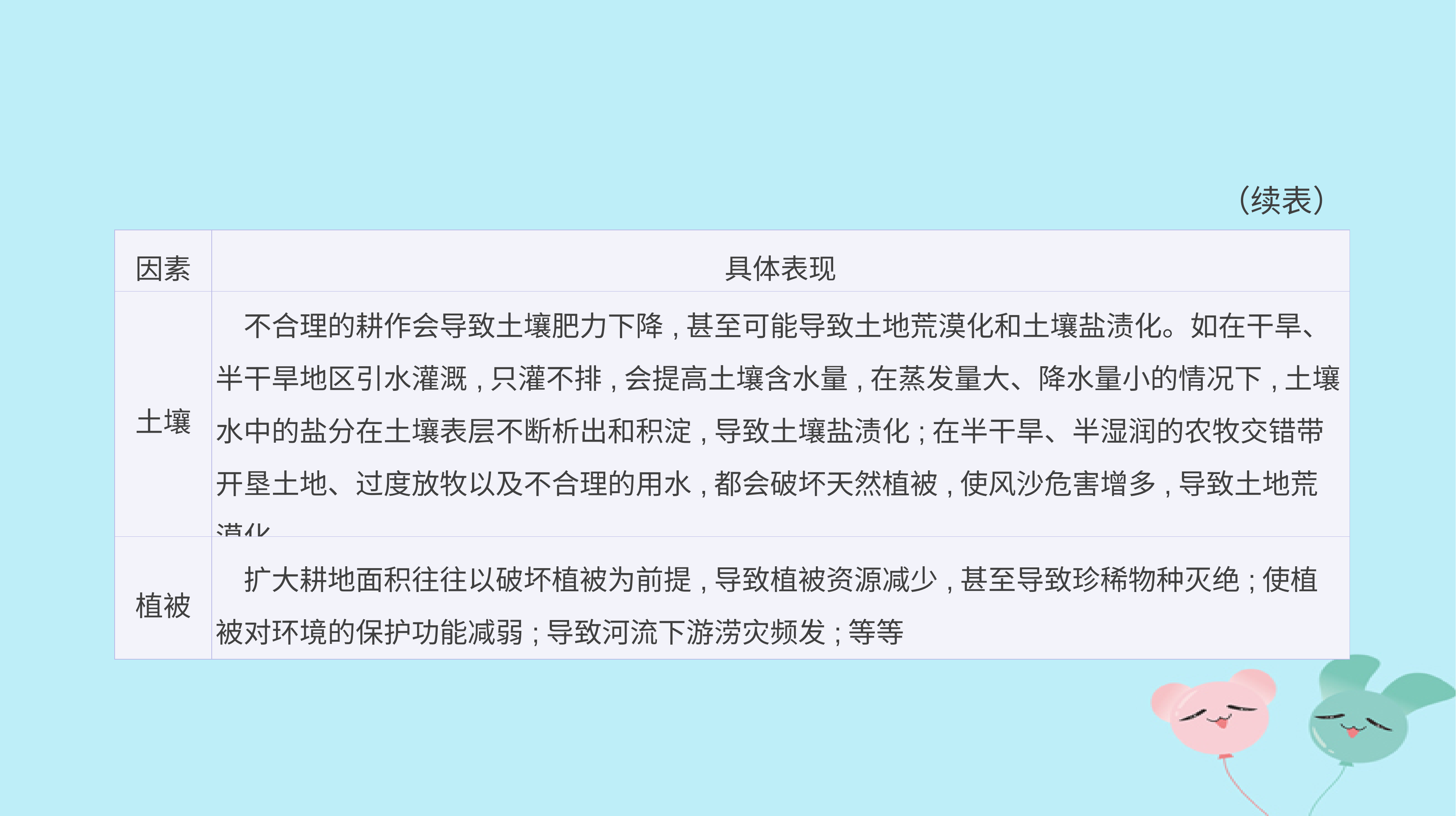

（续表）
| 因素 | 具体表现 |
| --- | --- |
| 土壤 | 不合理的耕作会导致土壤肥力下降,甚至可能导致土地荒漠化和土壤盐渍化。如在干旱、半干旱地区引水灌溉,只灌不排,会提高土壤含水量,在蒸发量大、降水量小的情况下,土壤水中的盐分在土壤表层不断析出和积淀,导致土壤盐渍化;在半干旱、半湿润的农牧交错带开垦土地、过度放牧以及不合理的用水,都会破坏天然植被,使风沙危害增多,导致土地荒漠化 |
| 植被 | 扩大耕地面积往往以破坏植被为前提,导致植被资源减少,甚至导致珍稀物种灭绝;使植被对环境的保护功能减弱;导致河流下游涝灾频发;等等 |